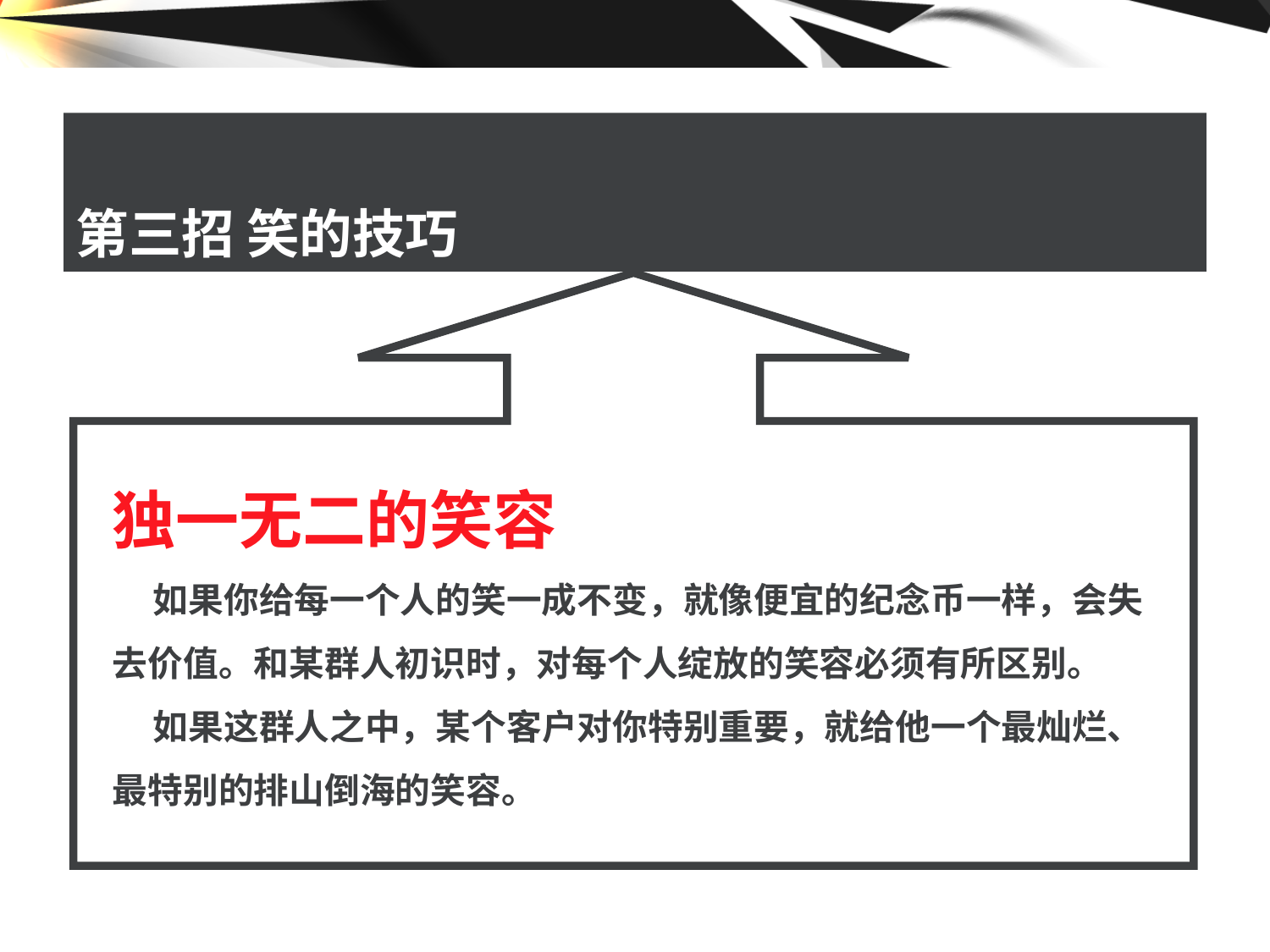

# 第三招 笑的技巧

独一无二的笑容
    如果你给每一个人的笑一成不变，就像便宜的纪念币一样，会失去价值。和某群人初识时，对每个人绽放的笑容必须有所区别。
    如果这群人之中，某个客户对你特别重要，就给他一个最灿烂、最特别的排山倒海的笑容。